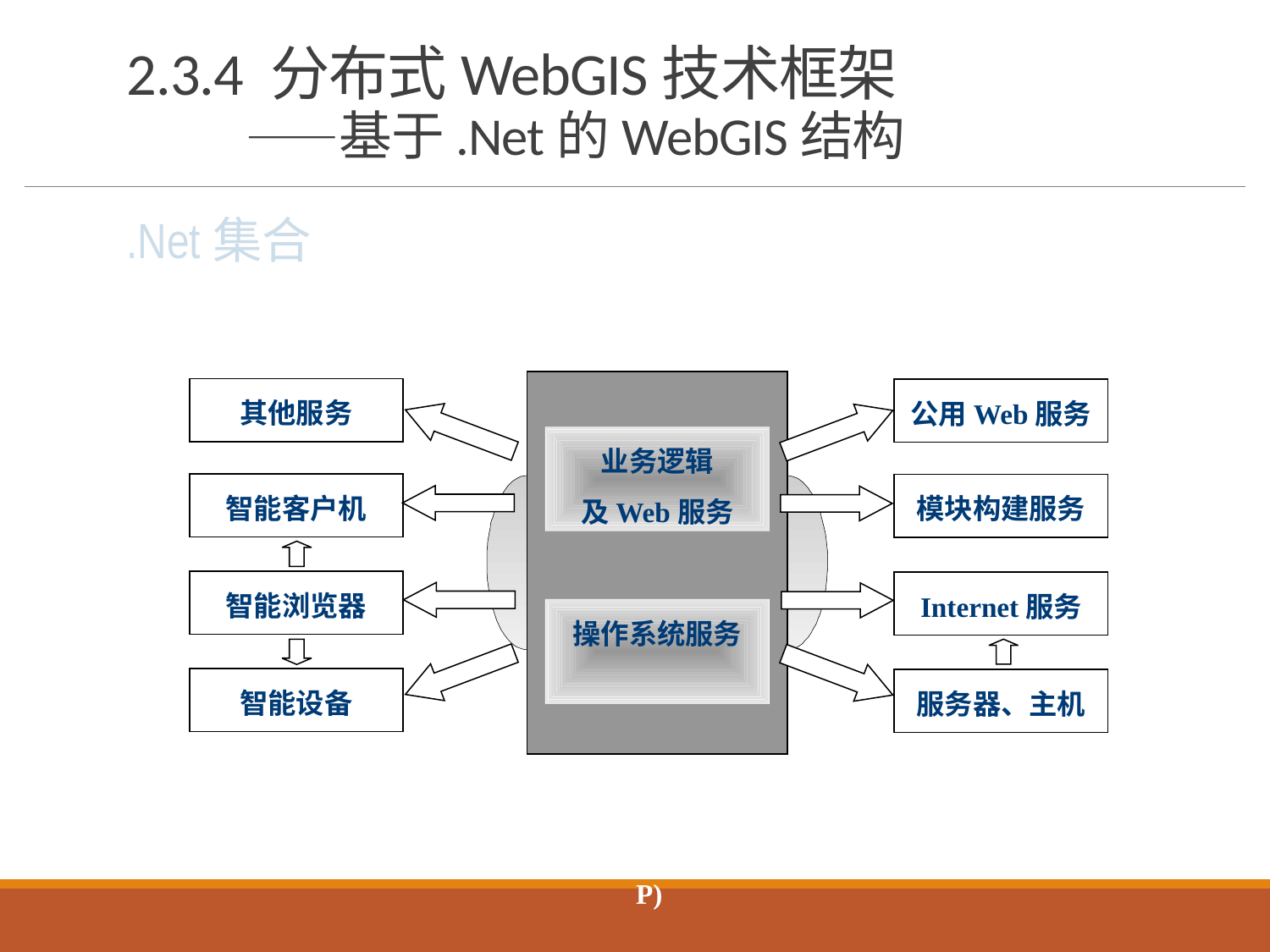

# 2.3.4 分布式WebGIS技术框架 ——基于.Net的WebGIS结构
.Net集合
应用成为可编程Web服务

业务逻辑
及Web服务
操作系统服务

其他服务

智能客户机

智能浏览器

智能设备

公用Web服务

模块构建服务

Internet服务

服务器、主机

Web服务应用端
Web服务提供端
开放Internet通信协议
(HTTP、SMTP、XML、SOAP)